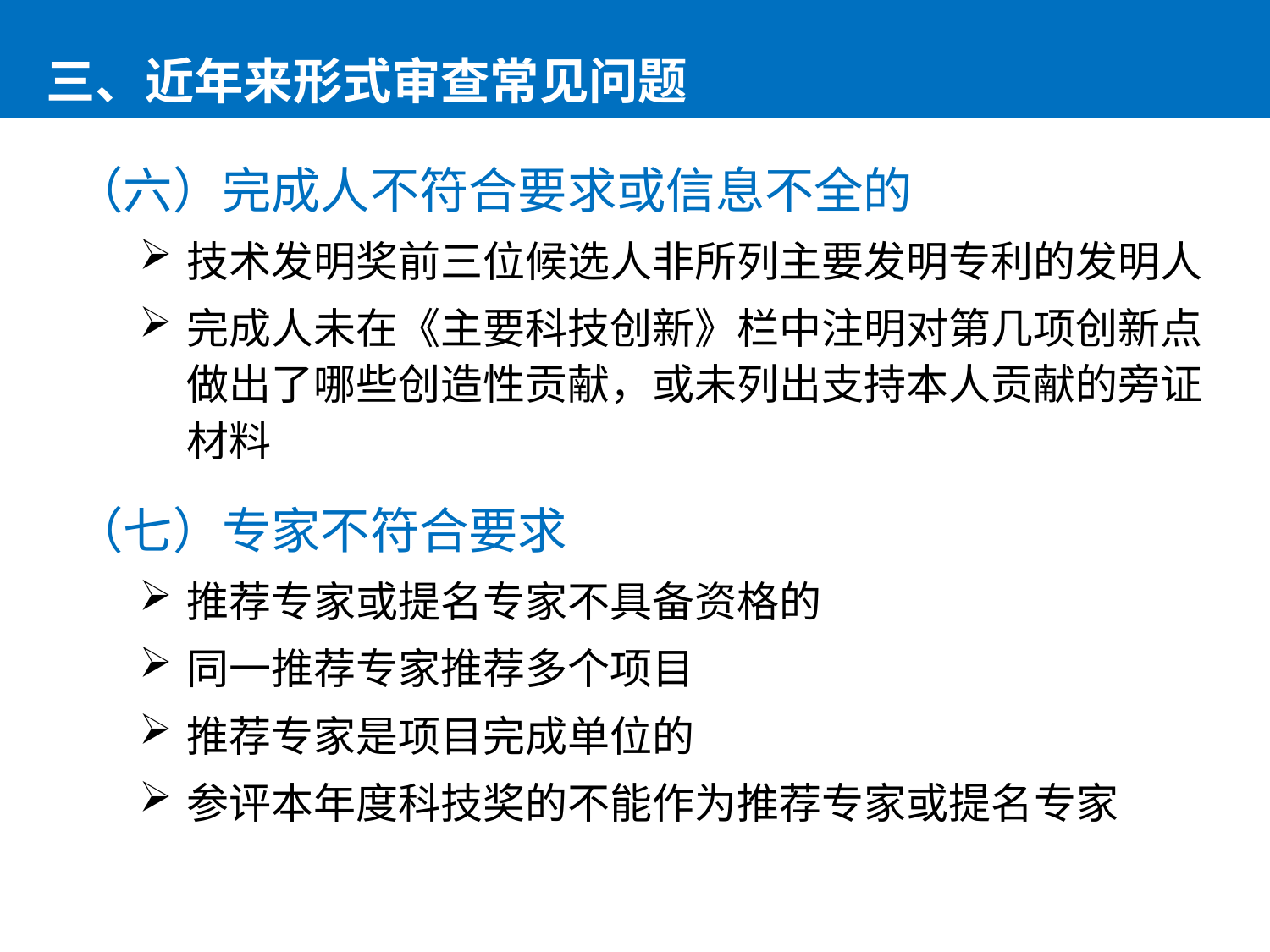

三、近年来形式审查常见问题
（六）完成人不符合要求或信息不全的
技术发明奖前三位候选人非所列主要发明专利的发明人
完成人未在《主要科技创新》栏中注明对第几项创新点做出了哪些创造性贡献，或未列出支持本人贡献的旁证材料
（七）专家不符合要求
推荐专家或提名专家不具备资格的
同一推荐专家推荐多个项目
推荐专家是项目完成单位的
参评本年度科技奖的不能作为推荐专家或提名专家